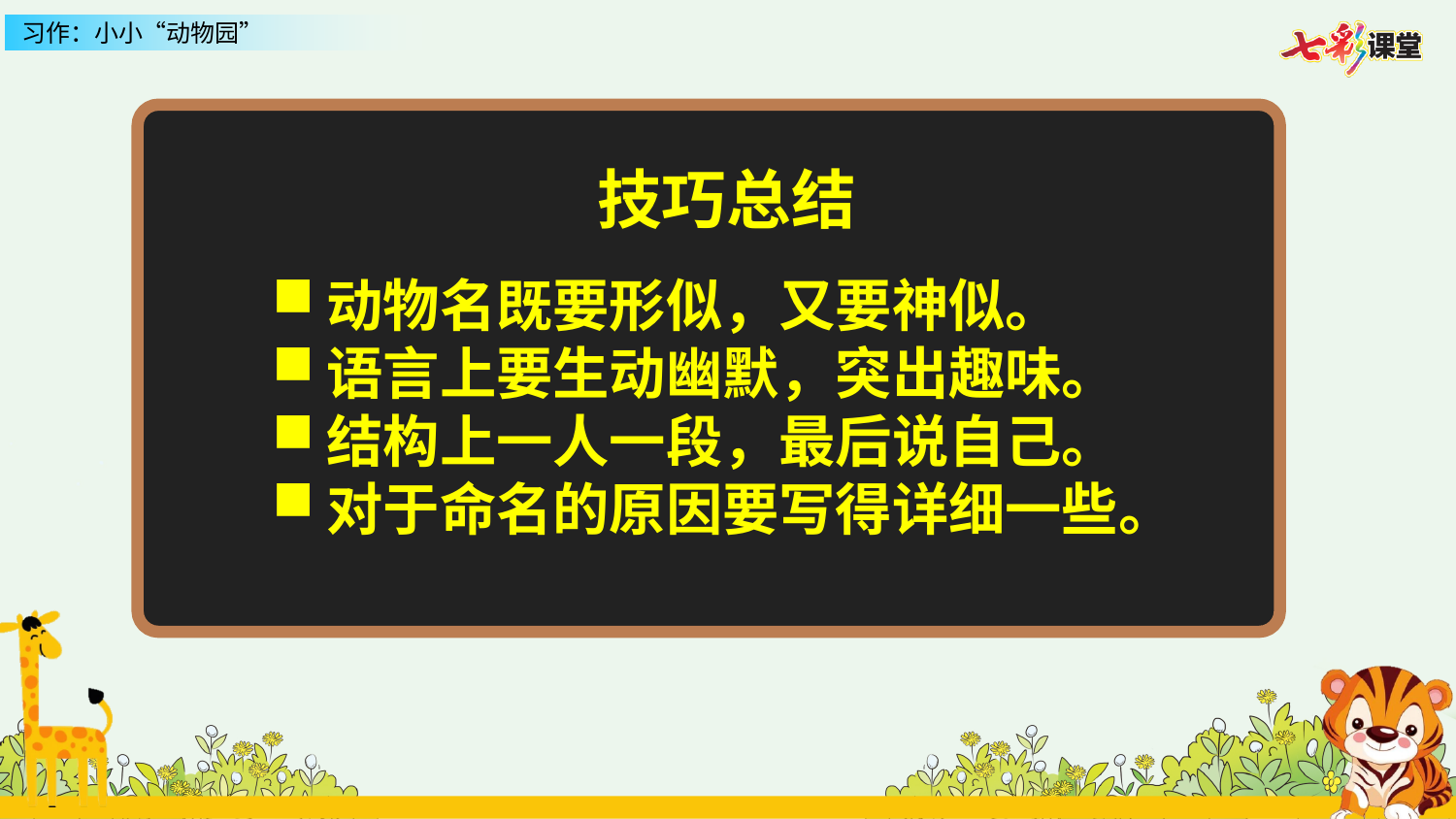

技巧总结
动物名既要形似，又要神似。
语言上要生动幽默，突出趣味。
结构上一人一段，最后说自己。
对于命名的原因要写得详细一些。